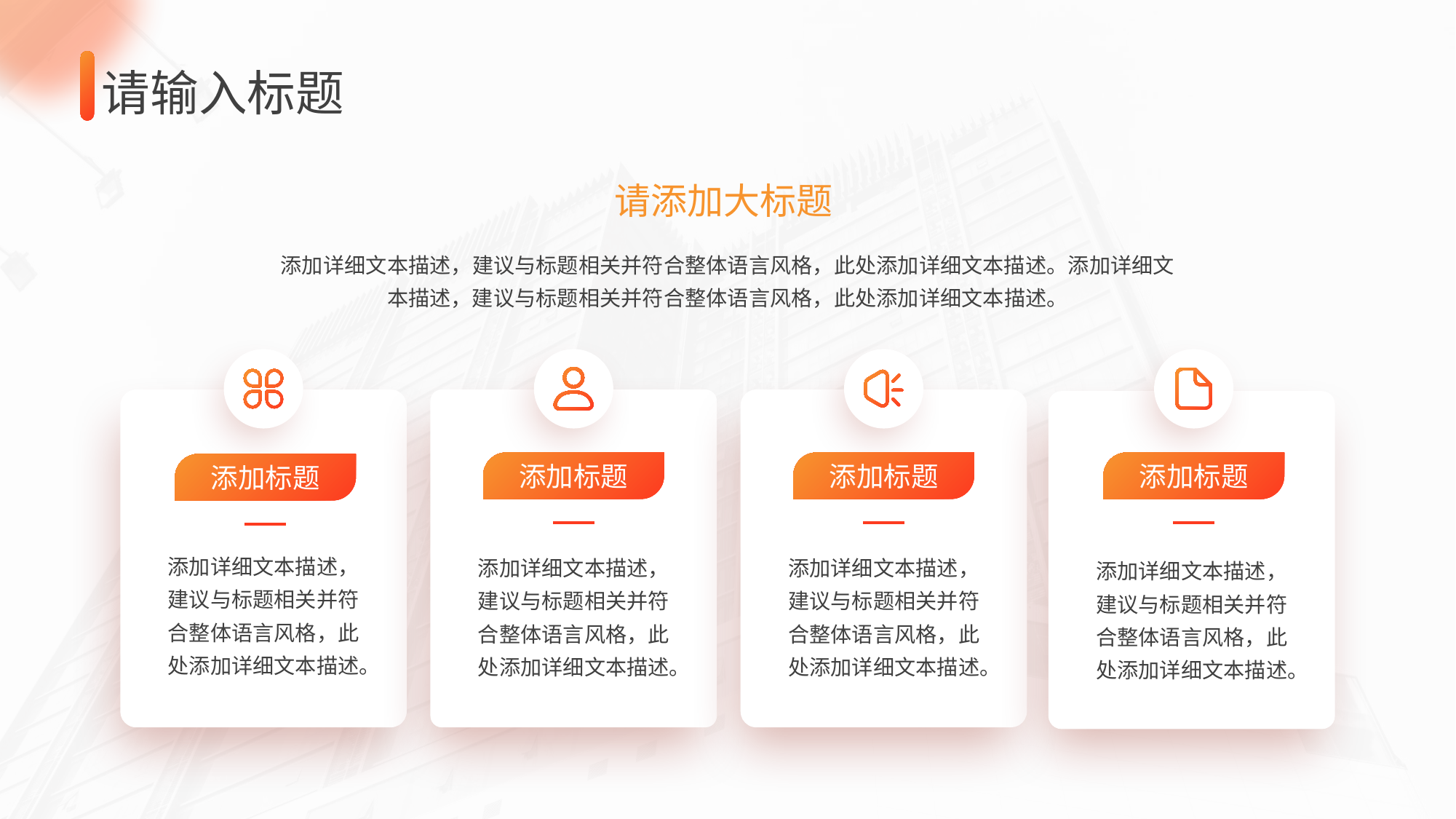

请输入标题
请添加大标题
添加详细文本描述，建议与标题相关并符合整体语言风格，此处添加详细文本描述。添加详细文本描述，建议与标题相关并符合整体语言风格，此处添加详细文本描述。

添加标题
添加标题
添加标题
添加标题
添加详细文本描述，建议与标题相关并符合整体语言风格，此处添加详细文本描述。
添加详细文本描述，建议与标题相关并符合整体语言风格，此处添加详细文本描述。
添加详细文本描述，建议与标题相关并符合整体语言风格，此处添加详细文本描述。
添加详细文本描述，建议与标题相关并符合整体语言风格，此处添加详细文本描述。